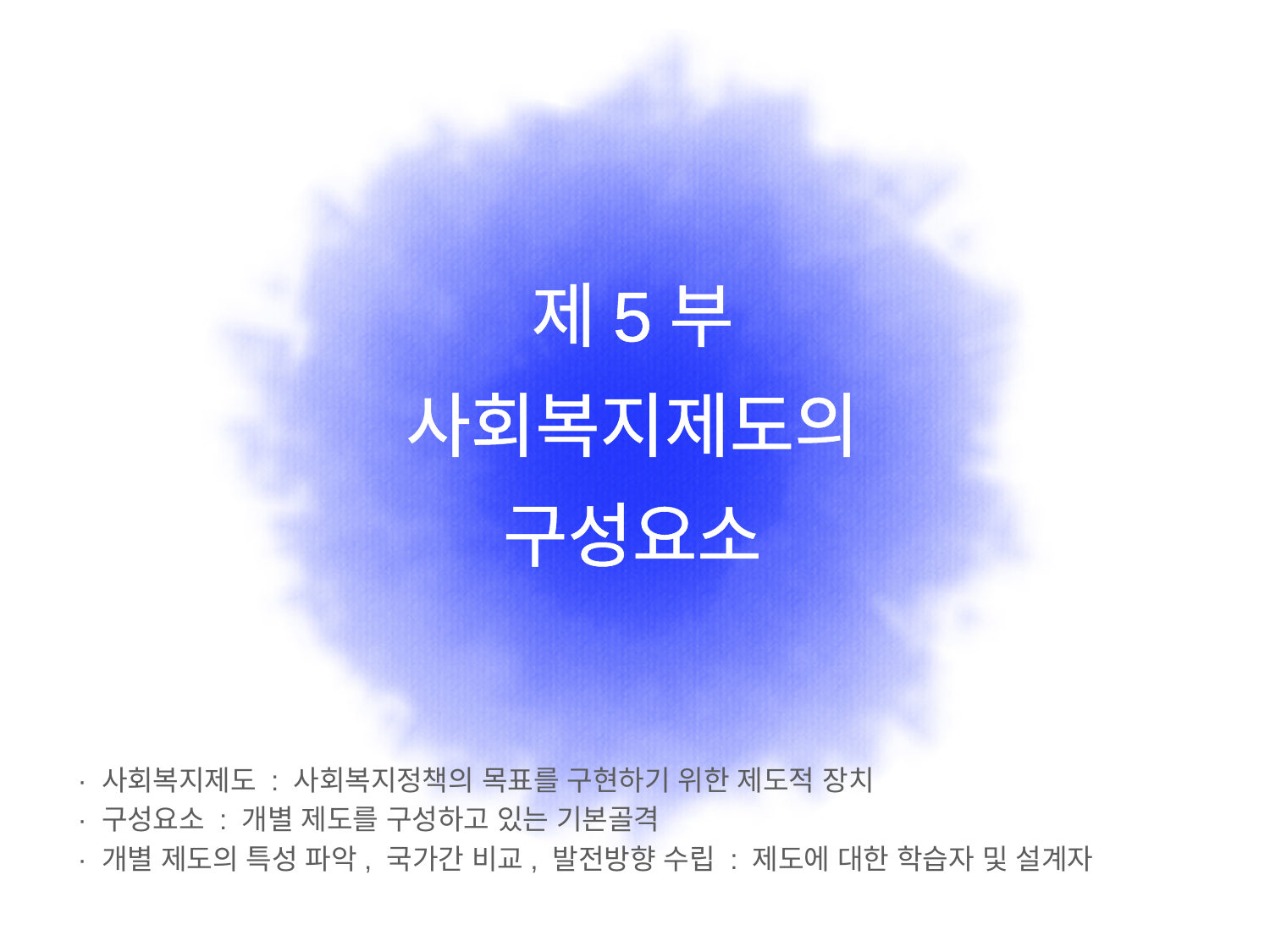

# 제5부 사회복지제도의 구성요소
· 사회복지제도 : 사회복지정책의 목표를 구현하기 위한 제도적 장치
· 구성요소 : 개별 제도를 구성하고 있는 기본골격
· 개별 제도의 특성 파악, 국가간 비교, 발전방향 수립 : 제도에 대한 학습자 및 설계자